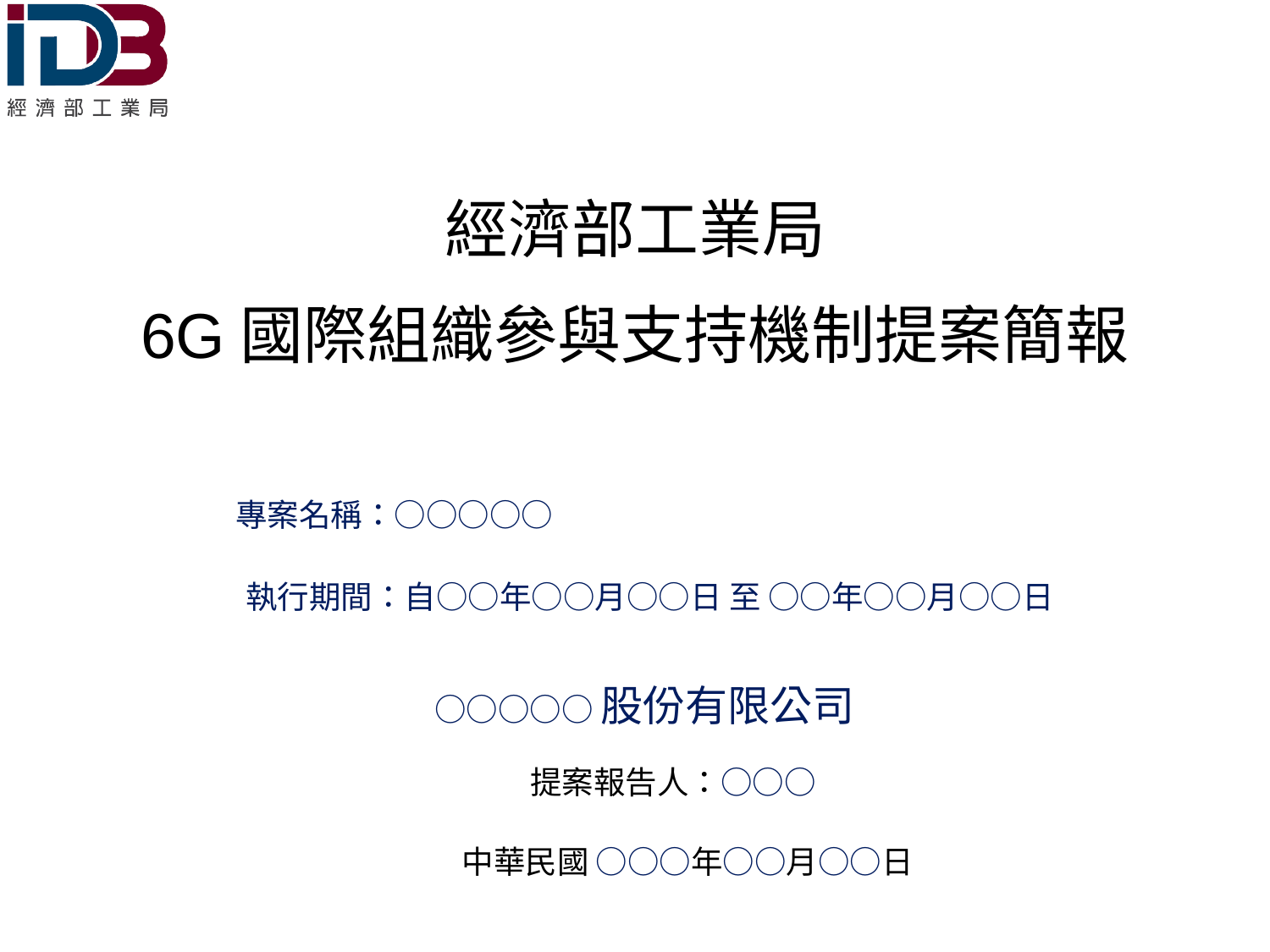

經濟部工業局
6G國際組織參與支持機制提案簡報
專案名稱：○○○○○
執行期間：自○○年○○月○○日 至 ○○年○○月○○日
○○○○○股份有限公司
提案報告人：○○○
中華民國 ○○○年○○月○○日